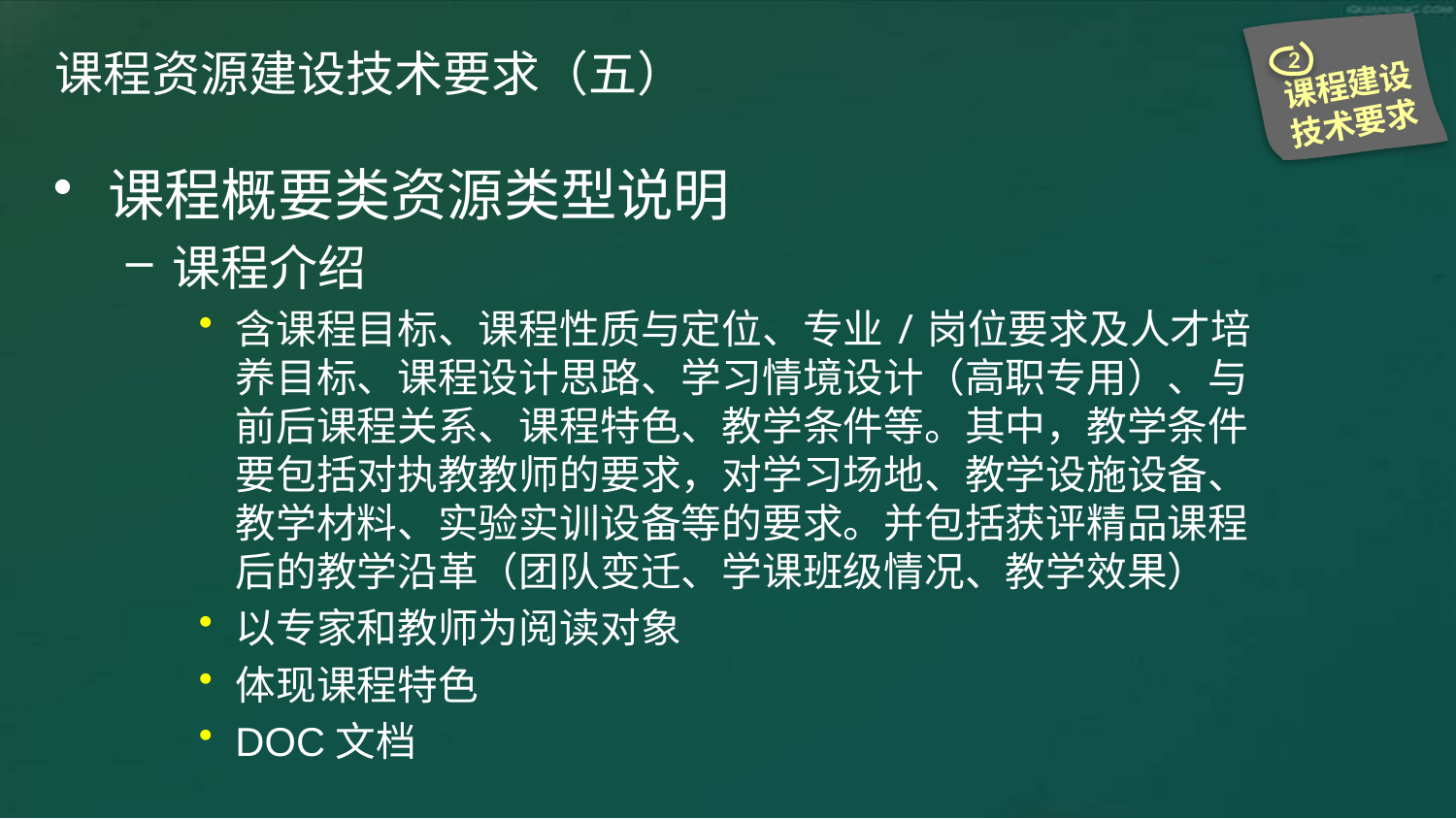

2

课程建设技术要求
# 课程资源建设技术要求（五）
课程概要类资源类型说明
课程介绍
含课程目标、课程性质与定位、专业/岗位要求及人才培养目标、课程设计思路、学习情境设计（高职专用）、与前后课程关系、课程特色、教学条件等。其中，教学条件要包括对执教教师的要求，对学习场地、教学设施设备、教学材料、实验实训设备等的要求。并包括获评精品课程后的教学沿革（团队变迁、学课班级情况、教学效果）
以专家和教师为阅读对象
体现课程特色
DOC文档